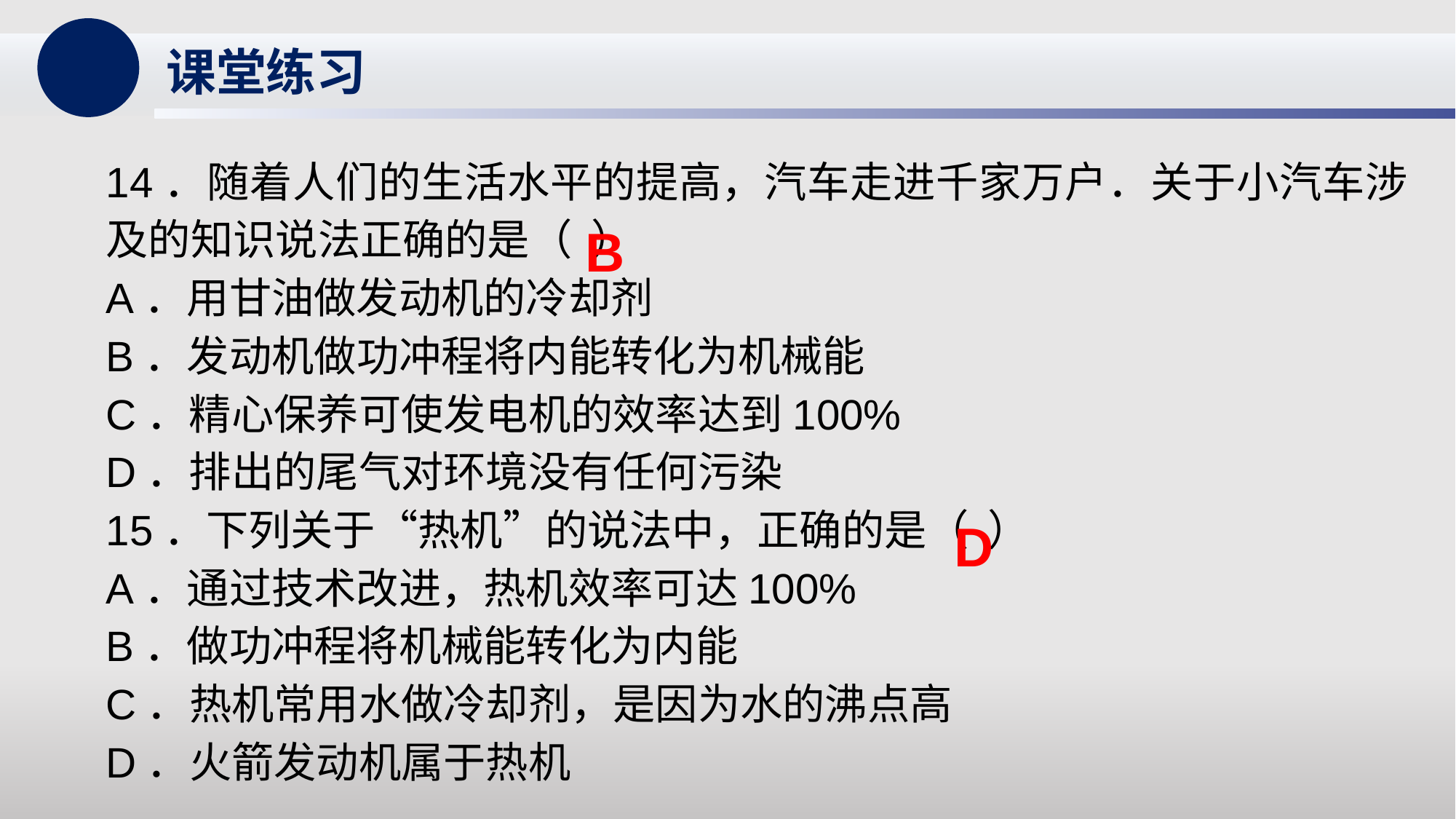

课堂练习

14．随着人们的生活水平的提高，汽车走进千家万户．关于小汽车涉及的知识说法正确的是（  ）
A．用甘油做发动机的冷却剂
B．发动机做功冲程将内能转化为机械能
C．精心保养可使发电机的效率达到100%
D．排出的尾气对环境没有任何污染
15．下列关于“热机”的说法中，正确的是（  ）
A．通过技术改进，热机效率可达100%
B．做功冲程将机械能转化为内能
C．热机常用水做冷却剂，是因为水的沸点高
D．火箭发动机属于热机
B
D